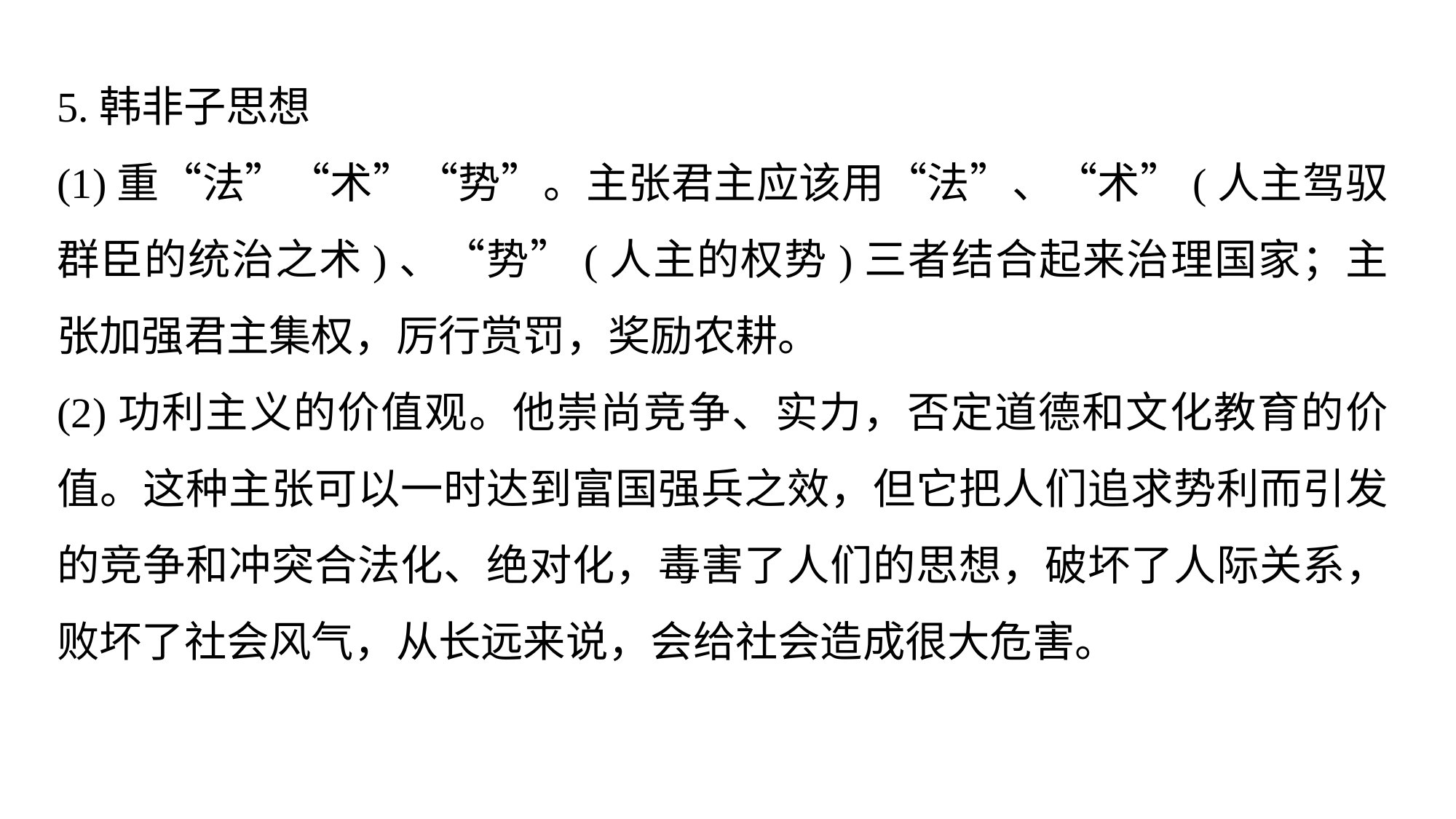

5.韩非子思想
(1)重“法”“术”“势”。主张君主应该用“法”、“术”(人主驾驭群臣的统治之术)、“势”(人主的权势)三者结合起来治理国家；主张加强君主集权，厉行赏罚，奖励农耕。
(2)功利主义的价值观。他崇尚竞争、实力，否定道德和文化教育的价值。这种主张可以一时达到富国强兵之效，但它把人们追求势利而引发的竞争和冲突合法化、绝对化，毒害了人们的思想，破坏了人际关系，败坏了社会风气，从长远来说，会给社会造成很大危害。